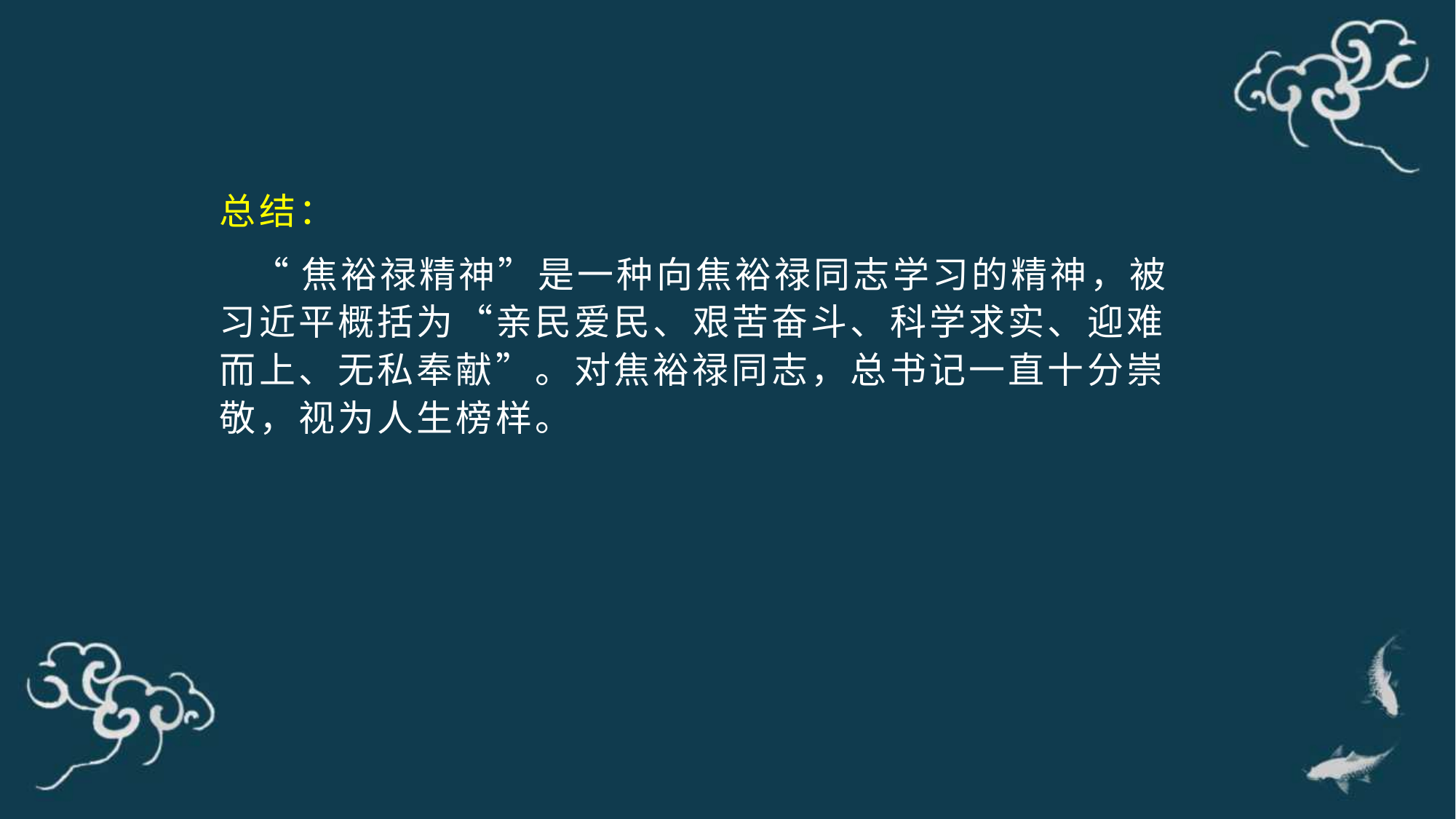

总结：
   “焦裕禄精神”是一种向焦裕禄同志学习的精神，被习近平概括为“亲民爱民、艰苦奋斗、科学求实、迎难而上、无私奉献”。对焦裕禄同志，总书记一直十分崇敬，视为人生榜样。